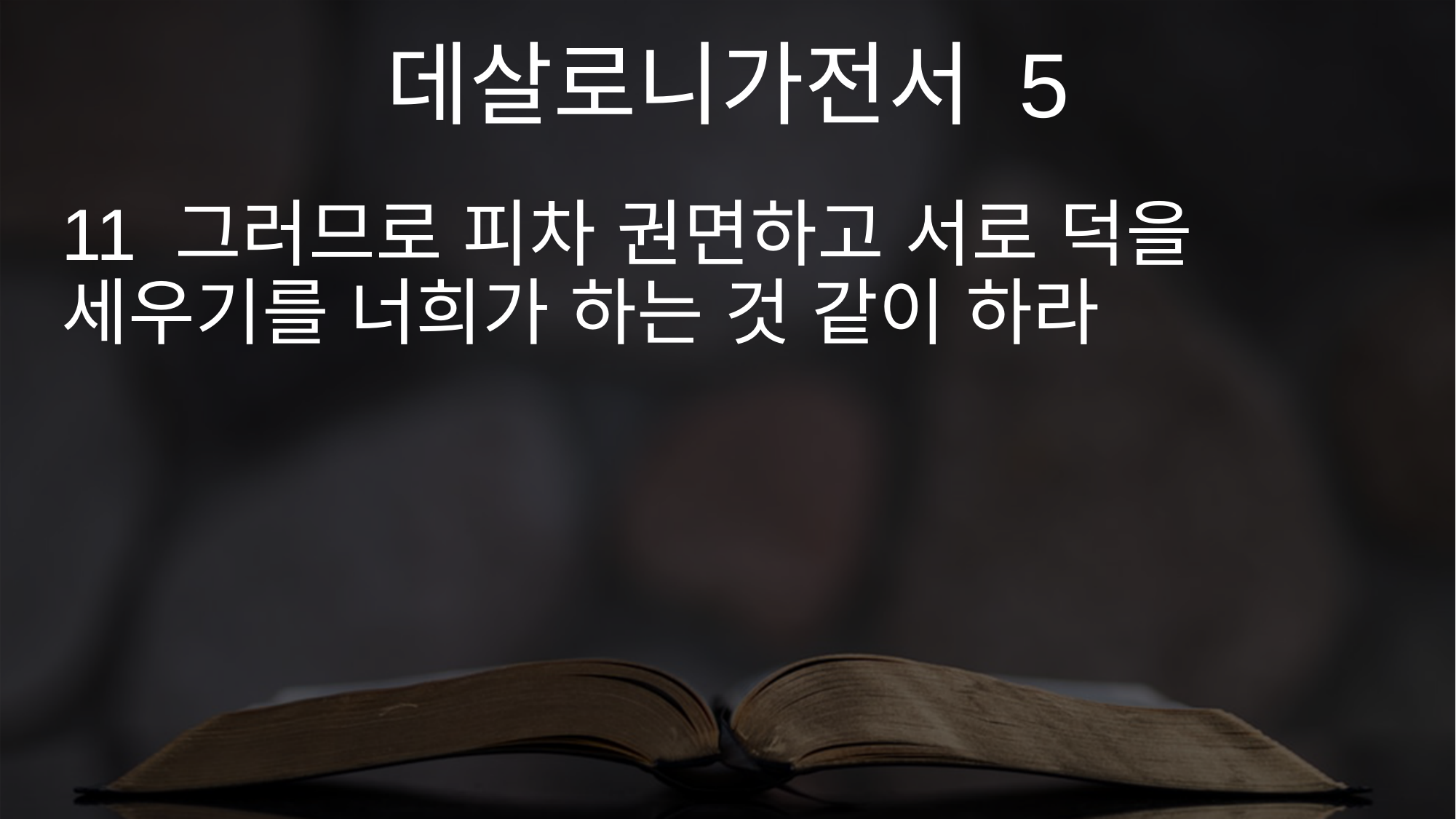

데살로니가전서 5
11 그러므로 피차 권면하고 서로 덕을 세우기를 너희가 하는 것 같이 하라